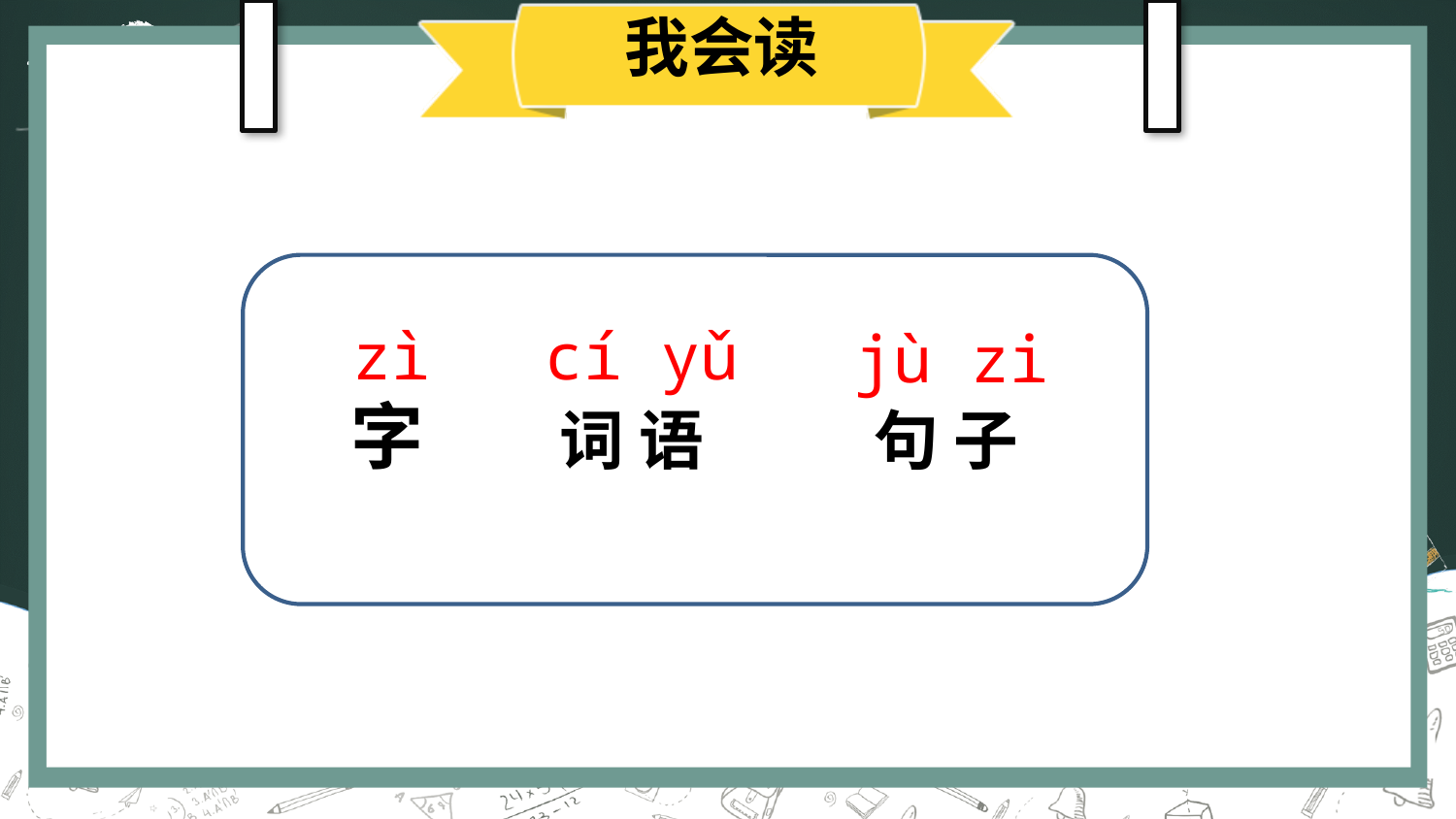

我会读

zì
cí yǔ
jù zi
字
词 语
句 子